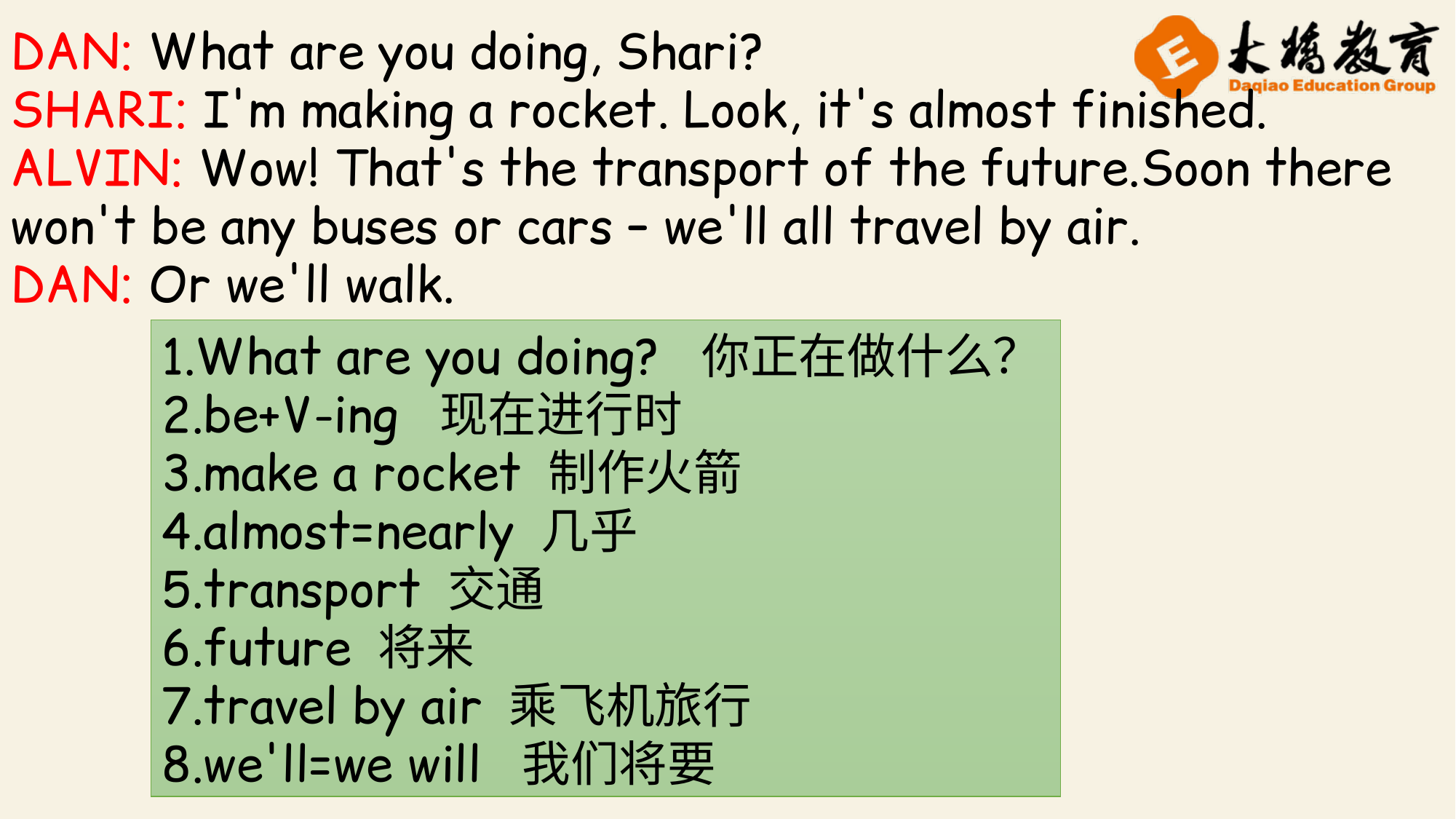

DAN: What are you doing, Shari?
SHARI: I'm making a rocket. Look, it's almost finished.
ALVIN: Wow! That's the transport of the future.Soon there won't be any buses or cars – we'll all travel by air.
DAN: Or we'll walk.
1.What are you doing?  你正在做什么？
2.be+V-ing  现在进行时
3.make a rocket 制作火箭
4.almost=nearly 几乎
5.transport 交通
6.future 将来
7.travel by air 乘飞机旅行
8.we'll=we will  我们将要